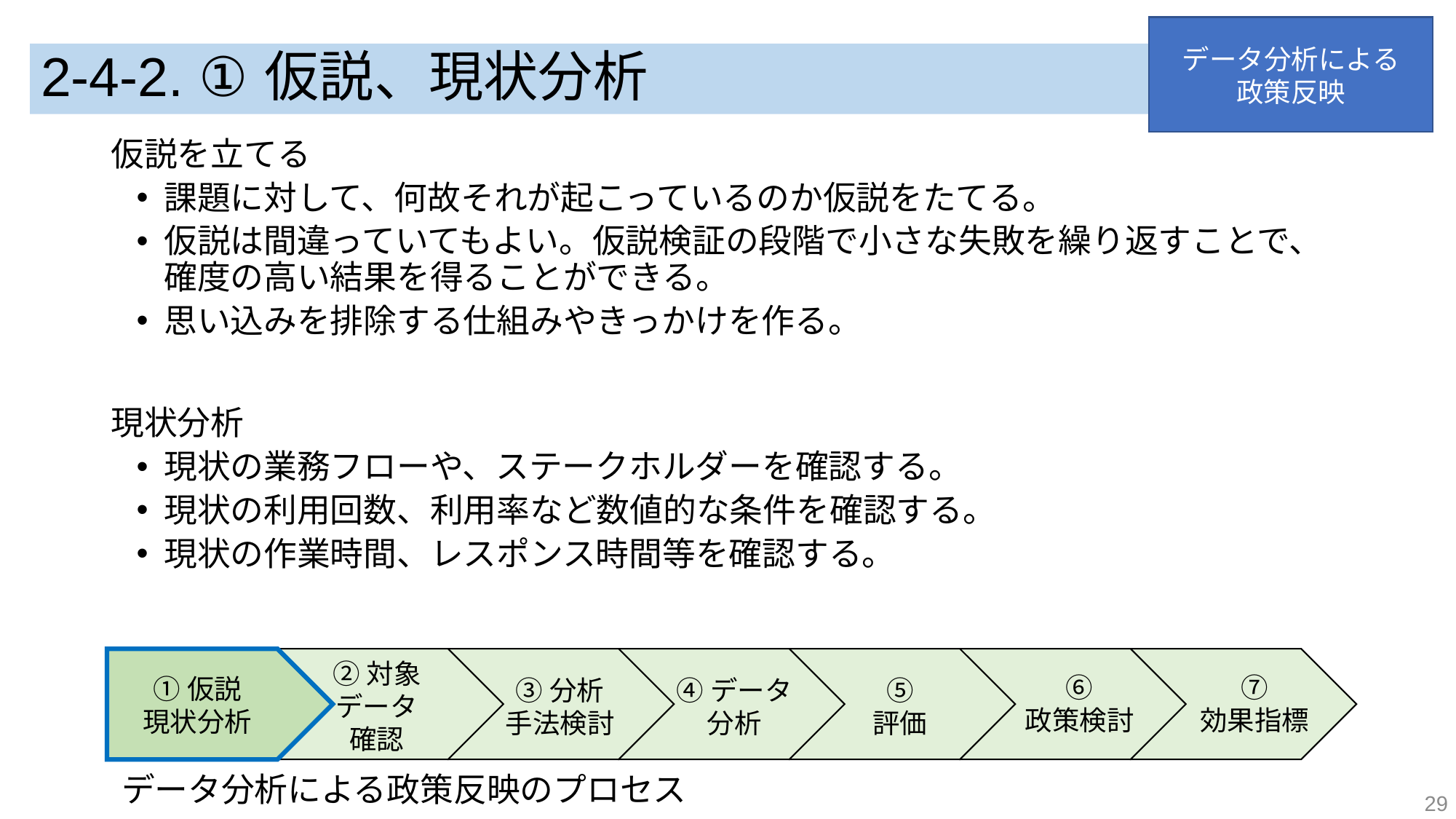

データ分析による
政策反映
# 2-4-2. ①仮説、現状分析
仮説を立てる
課題に対して、何故それが起こっているのか仮説をたてる。
仮説は間違っていてもよい。仮説検証の段階で小さな失敗を繰り返すことで、確度の高い結果を得ることができる。
思い込みを排除する仕組みやきっかけを作る。

現状分析
現状の業務フローや、ステークホルダーを確認する。
現状の利用回数、利用率など数値的な条件を確認する。
現状の作業時間、レスポンス時間等を確認する。

②対象
データ
確認
⑦
効果指標
⑥
政策検討
①仮説
現状分析
⑤
評価
③分析
手法検討
④データ
分析
データ分析による政策反映のプロセス
29